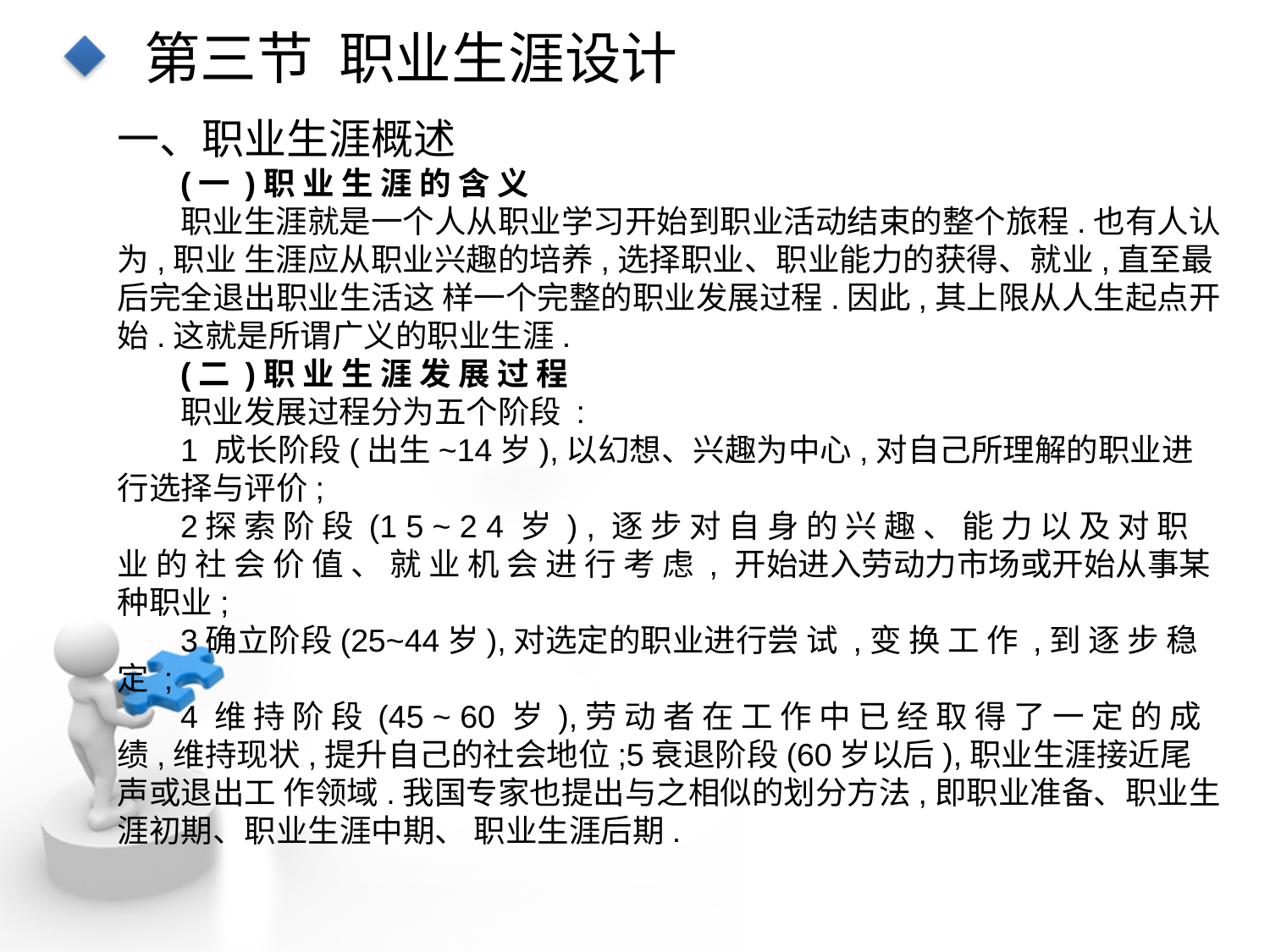

第三节  职业生涯设计

一、职业生涯概述
(一 )职 业 生 涯 的 含 义
职业生涯就是一个人从职业学习开始到职业活动结束的整个旅程.也有人认为,职业 生涯应从职业兴趣的培养,选择职业、职业能力的获得、就业,直至最后完全退出职业生活这 样一个完整的职业发展过程.因此,其上限从人生起点开始.这就是所谓广义的职业生涯.
(二 )职 业 生 涯 发 展 过 程
职业发展过程分为五个阶段 :
1 成长阶段(出生~14岁),以幻想、兴趣为中心,对自己所理解的职业进行选择与评价;
2探 索 阶 段 (1 5 ~ 2 4 岁 ) , 逐 步 对 自 身 的 兴 趣 、 能 力 以 及 对 职 业 的 社 会 价 值 、 就 业 机 会 进 行 考 虑 , 开始进入劳动力市场或开始从事某种职业;
3确立阶段(25~44岁),对选定的职业进行尝 试 ,变 换 工 作 ,到 逐 步 稳 定 ;
4 维 持 阶 段 (45 ~ 60 岁 ),劳 动 者 在 工 作 中 已 经 取 得 了 一 定 的 成 绩,维持现状,提升自己的社会地位;5衰退阶段(60岁以后),职业生涯接近尾声或退出工 作领域.我国专家也提出与之相似的划分方法,即职业准备、职业生涯初期、职业生涯中期、 职业生涯后期.
点击添加文本
点击添加文本
点击添加文本
点击添加文本